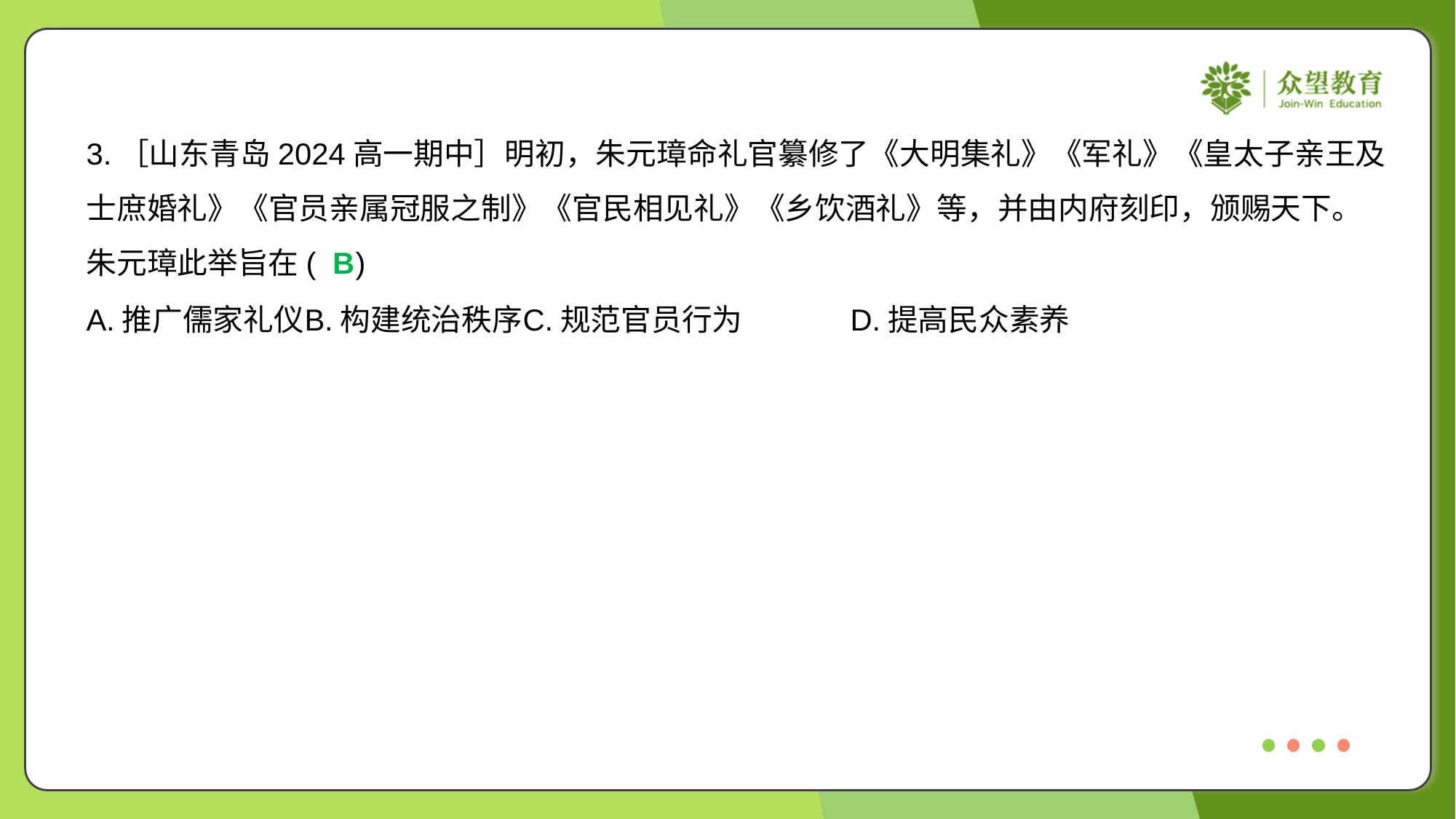

3.［山东青岛2024高一期中］明初，朱元璋命礼官纂修了《大明集礼》《军礼》《皇太子亲王及
士庶婚礼》《官员亲属冠服之制》《官民相见礼》《乡饮酒礼》等，并由内府刻印，颁赐天下。
朱元璋此举旨在(     )
B
A.推广儒家礼仪	B.构建统治秩序	C.规范官员行为	D.提高民众素养